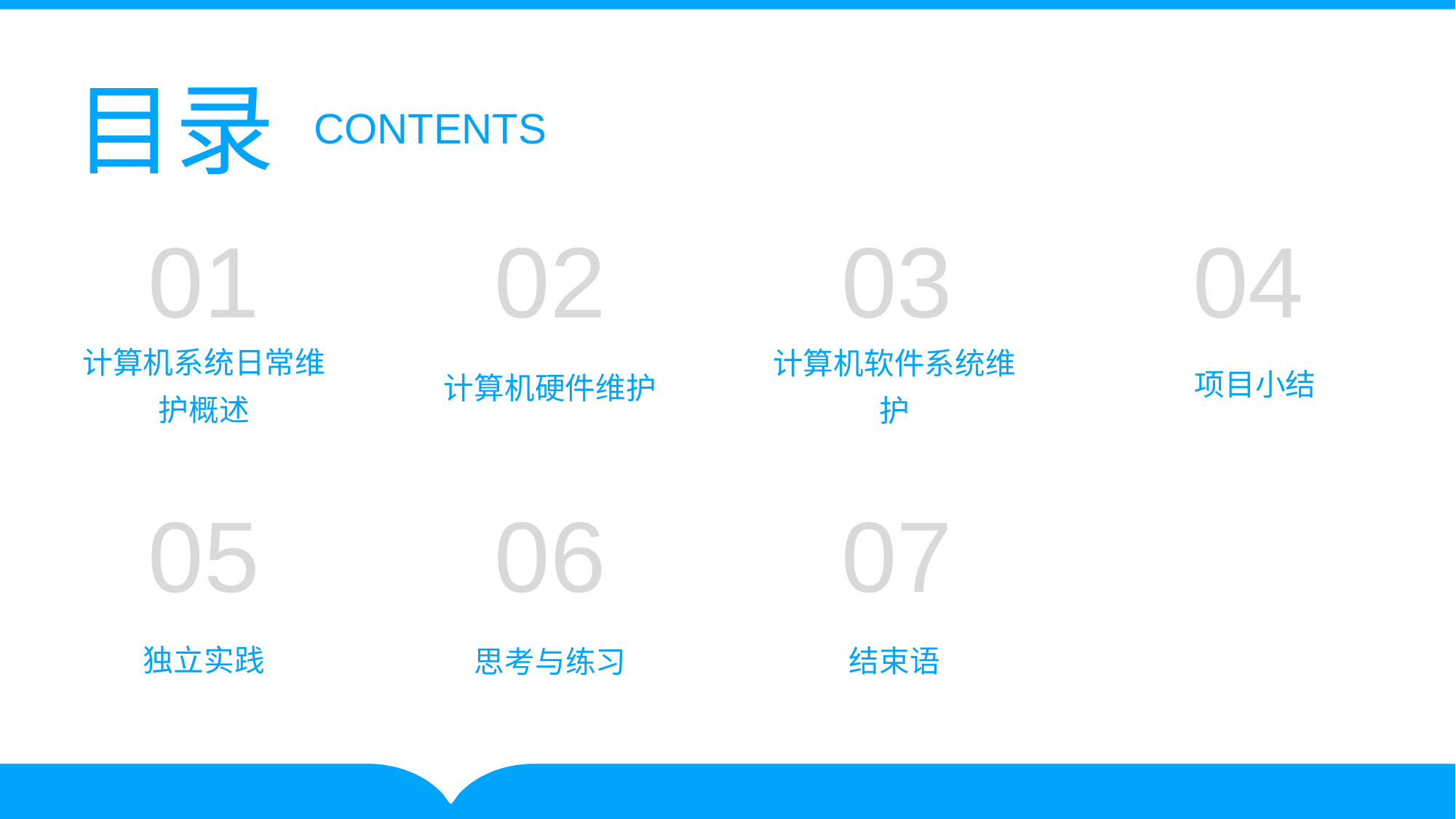

目录
CONTENTS
01
02
03
04
项目小结
计算机系统日常维护概述
计算机软件系统维护
计算机硬件维护
05
06
07
独立实践
结束语
思考与练习